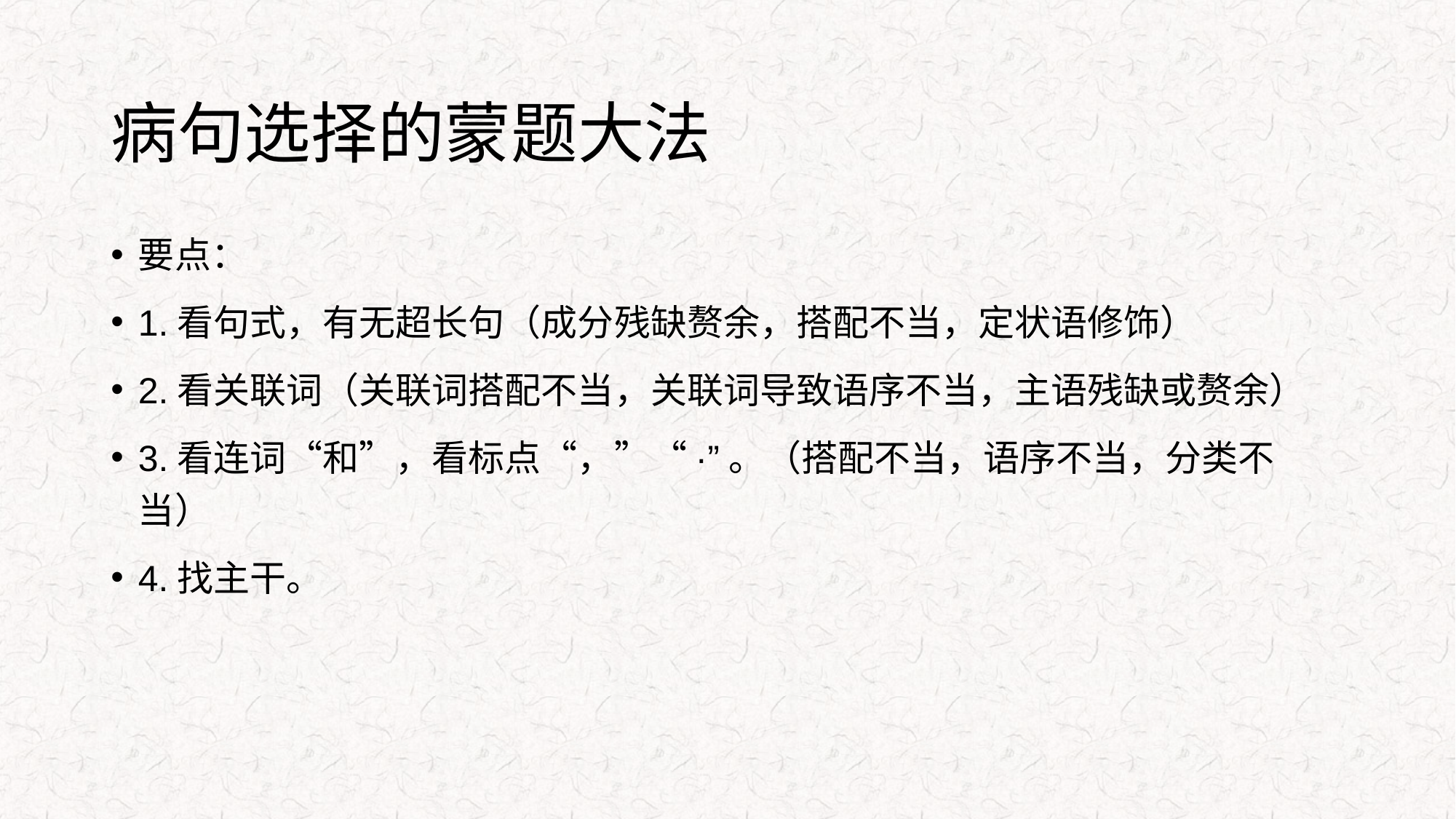

# 病句选择的蒙题大法
要点：
1.看句式，有无超长句（成分残缺赘余，搭配不当，定状语修饰）
2.看关联词（关联词搭配不当，关联词导致语序不当，主语残缺或赘余）
3.看连词“和”，看标点“，”“·”。（搭配不当，语序不当，分类不当）
4.找主干。